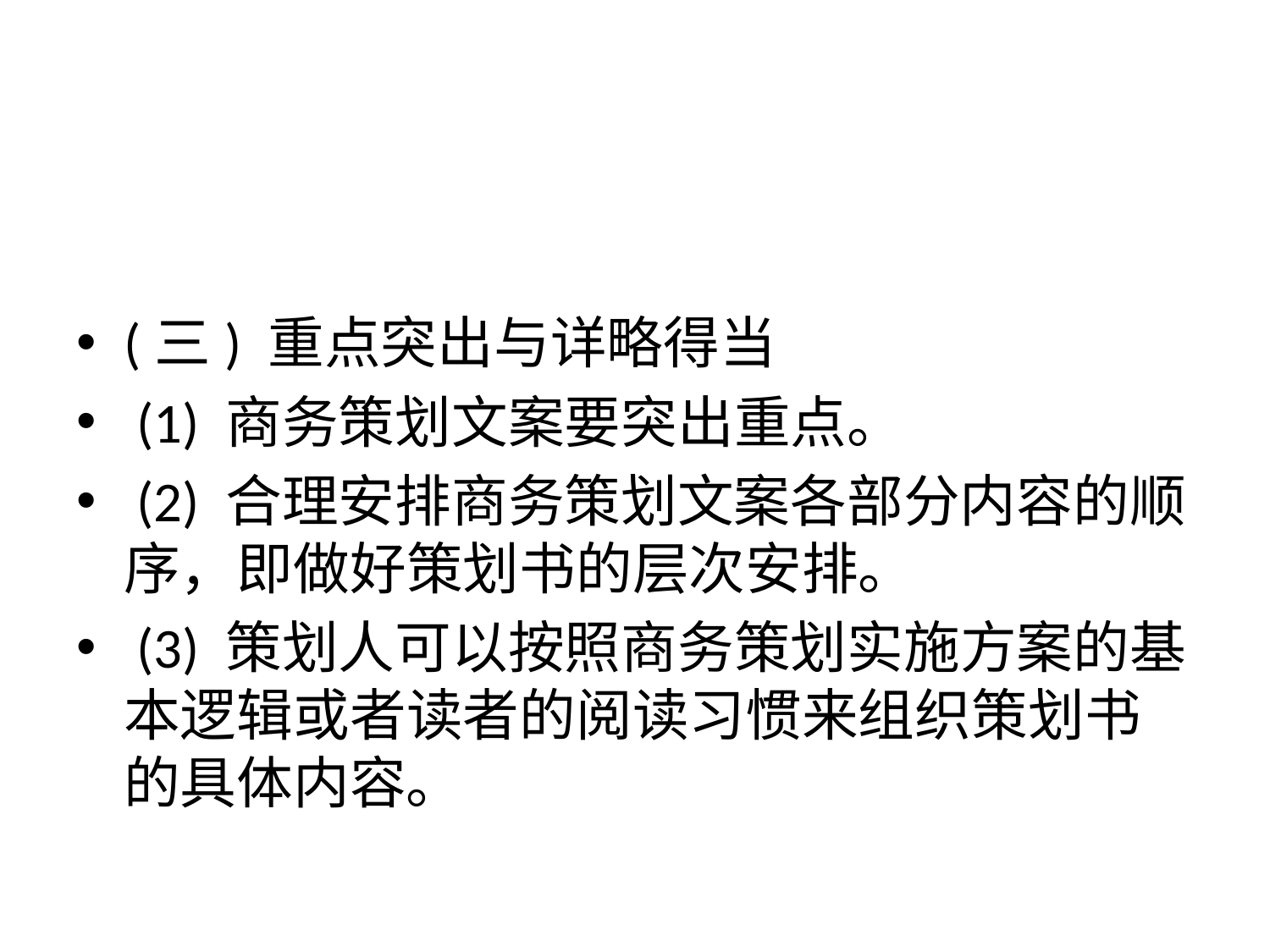

#

(三) 重点突出与详略得当
 (1) 商务策划文案要突出重点。
 (2) 合理安排商务策划文案各部分内容的顺序，即做好策划书的层次安排。
 (3) 策划人可以按照商务策划实施方案的基本逻辑或者读者的阅读习惯来组织策划书的具体内容。